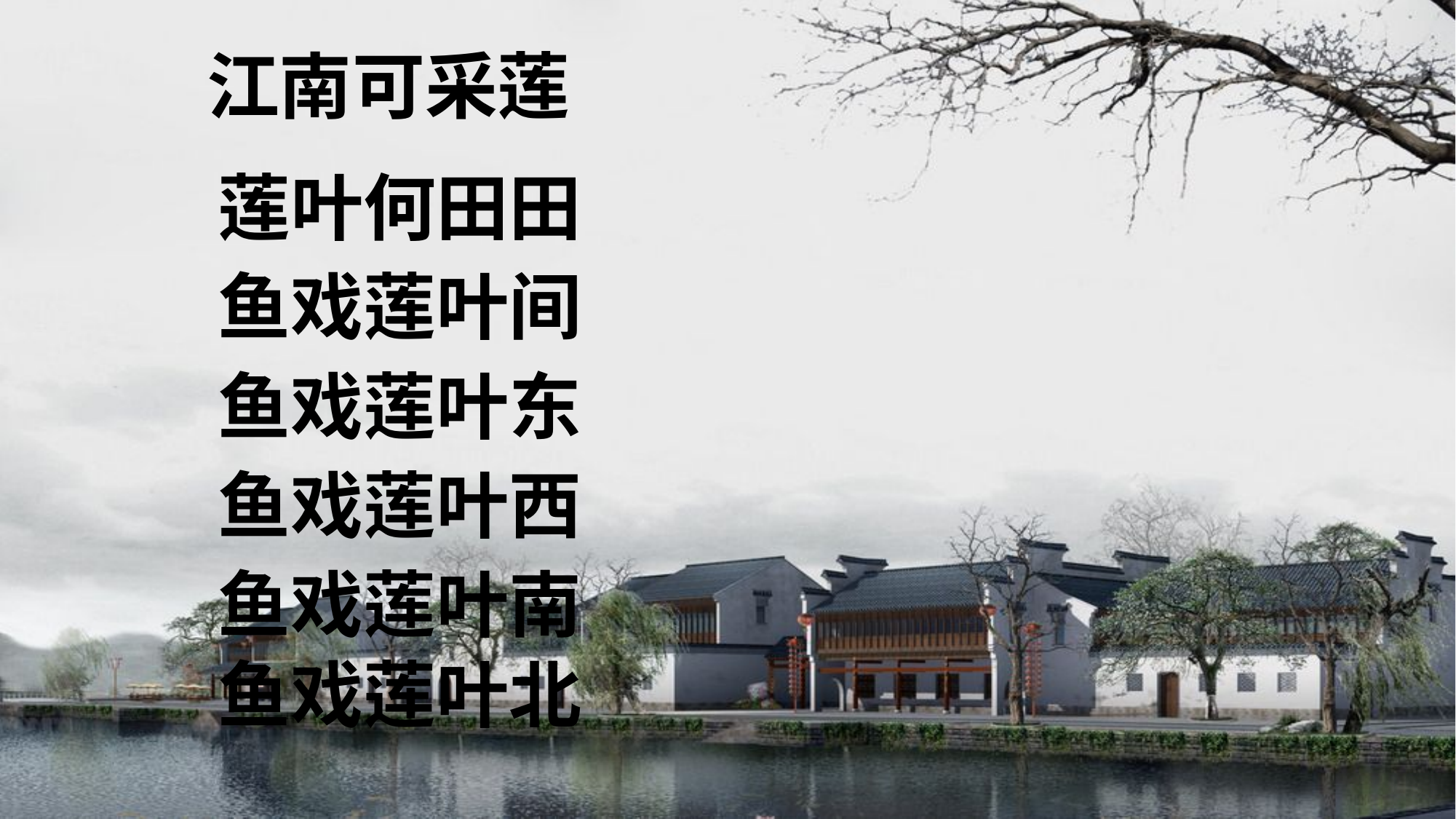

江南可采莲
莲叶何田田
鱼戏莲叶间
鱼戏莲叶东
鱼戏莲叶西
鱼戏莲叶南
鱼戏莲叶北